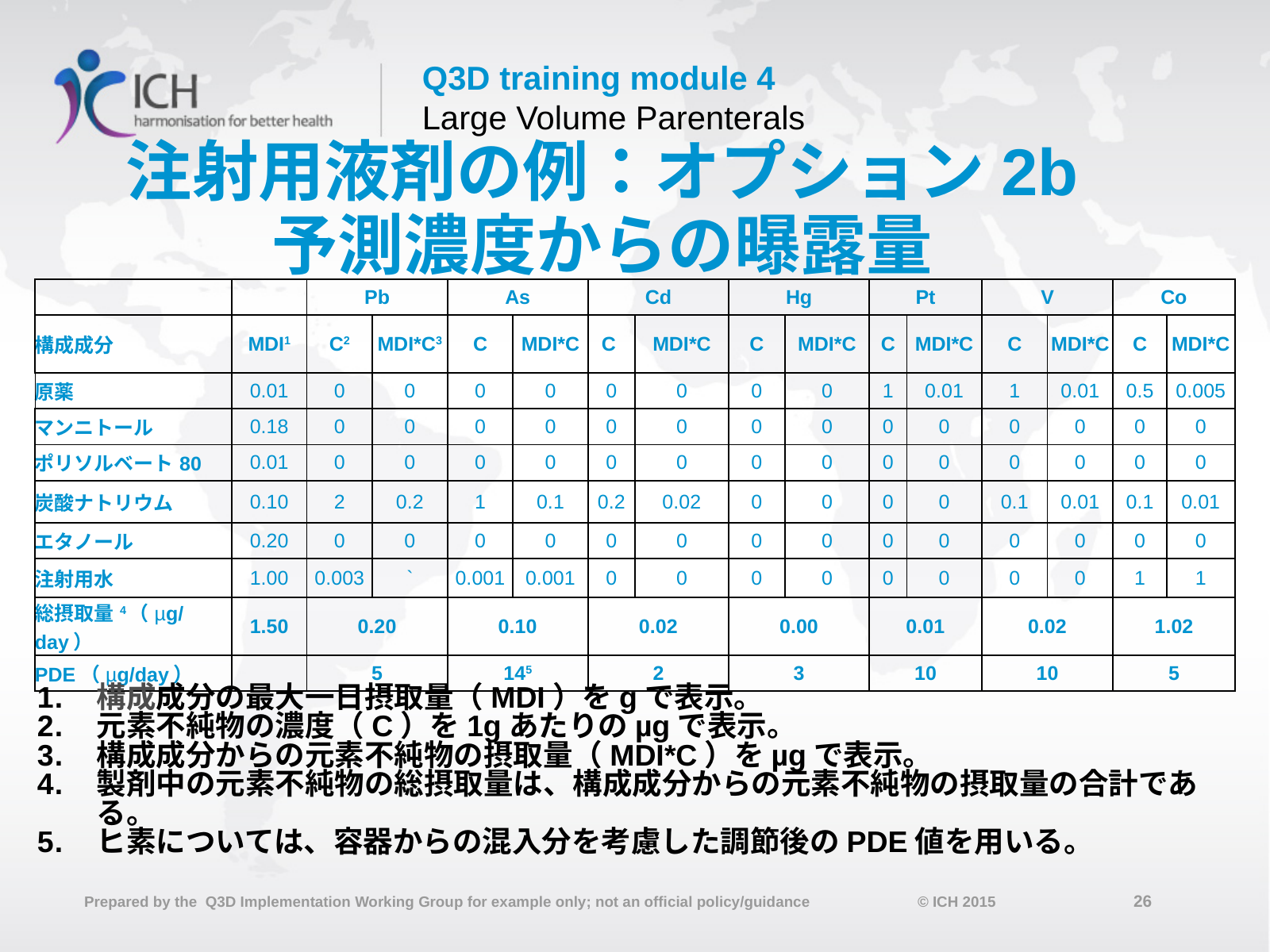

# 注射用液剤の例：オプション2b 予測濃度からの曝露量
|  |  | Pb |  | As |  | Cd |  | Hg |  | Pt |  | V |  | Co |  |
| --- | --- | --- | --- | --- | --- | --- | --- | --- | --- | --- | --- | --- | --- | --- | --- |
| 構成成分 | MDI1 | C2 | MDI\*C3 | C | MDI\*C | C | MDI\*C | C | MDI\*C | C | MDI\*C | C | MDI\*C | C | MDI\*C |
| 原薬 | 0.01 | 0 | 0 | 0 | 0 | 0 | 0 | 0 | 0 | 1 | 0.01 | 1 | 0.01 | 0.5 | 0.005 |
| マンニトール | 0.18 | 0 | 0 | 0 | 0 | 0 | 0 | 0 | 0 | 0 | 0 | 0 | 0 | 0 | 0 |
| ポリソルベート80 | 0.01 | 0 | 0 | 0 | 0 | 0 | 0 | 0 | 0 | 0 | 0 | 0 | 0 | 0 | 0 |
| 炭酸ナトリウム | 0.10 | 2 | 0.2 | 1 | 0.1 | 0.2 | 0.02 | 0 | 0 | 0 | 0 | 0.1 | 0.01 | 0.1 | 0.01 |
| エタノール | 0.20 | 0 | 0 | 0 | 0 | 0 | 0 | 0 | 0 | 0 | 0 | 0 | 0 | 0 | 0 |
| 注射用水 | 1.00 | 0.003 | ` | 0.001 | 0.001 | 0 | 0 | 0 | 0 | 0 | 0 | 0 | 0 | 1 | 1 |
| 総摂取量4（µg/day） | 1.50 | 0.20 |  | 0.10 |  | 0.02 |  | 0.00 |  | 0.01 |  | 0.02 |  | 1.02 |  |
| PDE（µg/day） |  | 5 |  | 145 |  | 2 |  | 3 |  | 10 |  | 10 |  | 5 |  |
構成成分の最大一日摂取量（MDI）をgで表示。
元素不純物の濃度（C）を1gあたりのµgで表示。
構成成分からの元素不純物の摂取量（MDI*C）をµgで表示。
製剤中の元素不純物の総摂取量は、構成成分からの元素不純物の摂取量の合計である。
ヒ素については、容器からの混入分を考慮した調節後のPDE値を用いる。